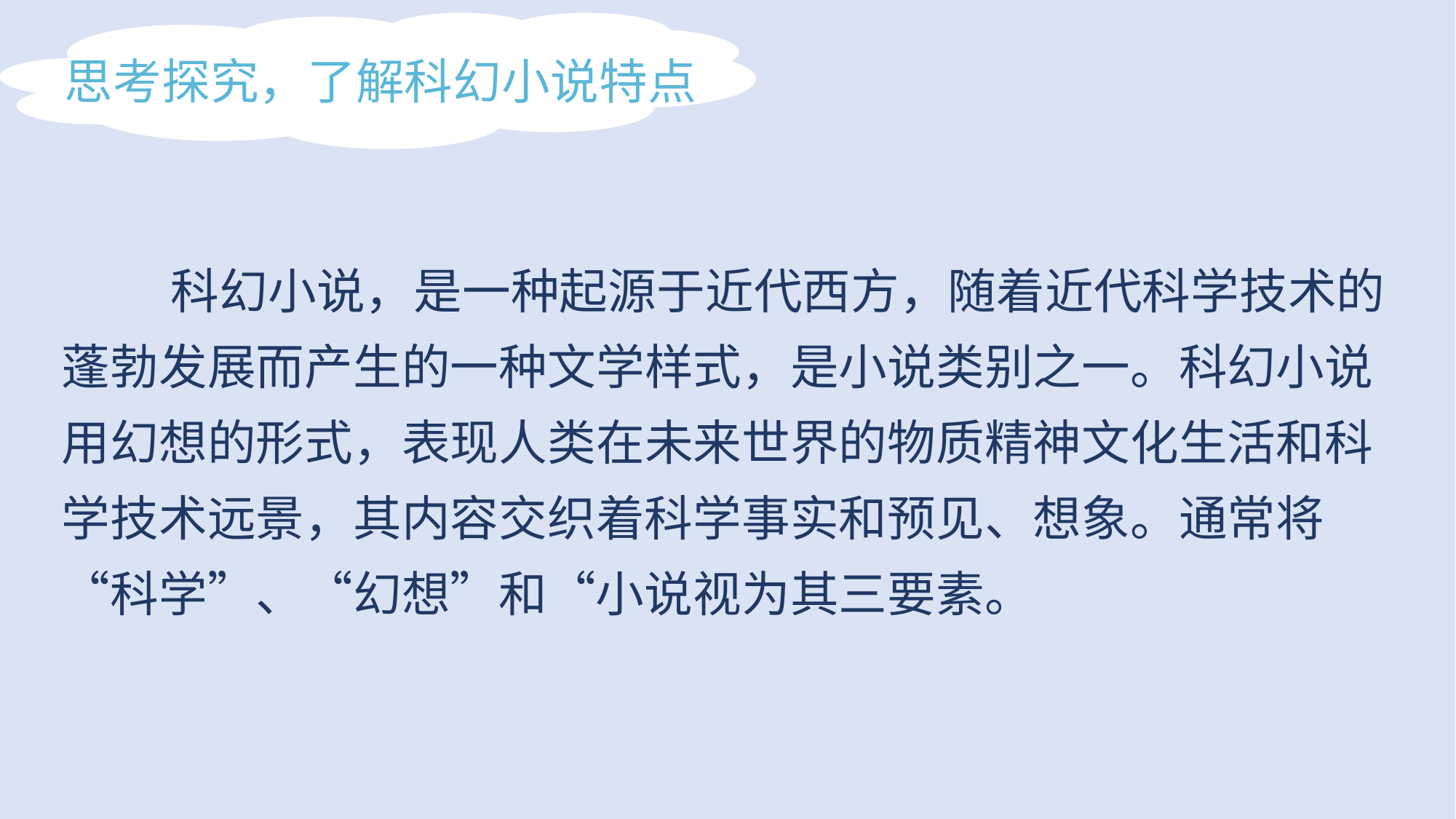

思考探究，了解科幻小说特点
	科幻小说，是一种起源于近代西方，随着近代科学技术的蓬勃发展而产生的一种文学样式，是小说类别之一。科幻小说用幻想的形式，表现人类在未来世界的物质精神文化生活和科学技术远景，其内容交织着科学事实和预见、想象。通常将“科学”、“幻想”和“小说视为其三要素。